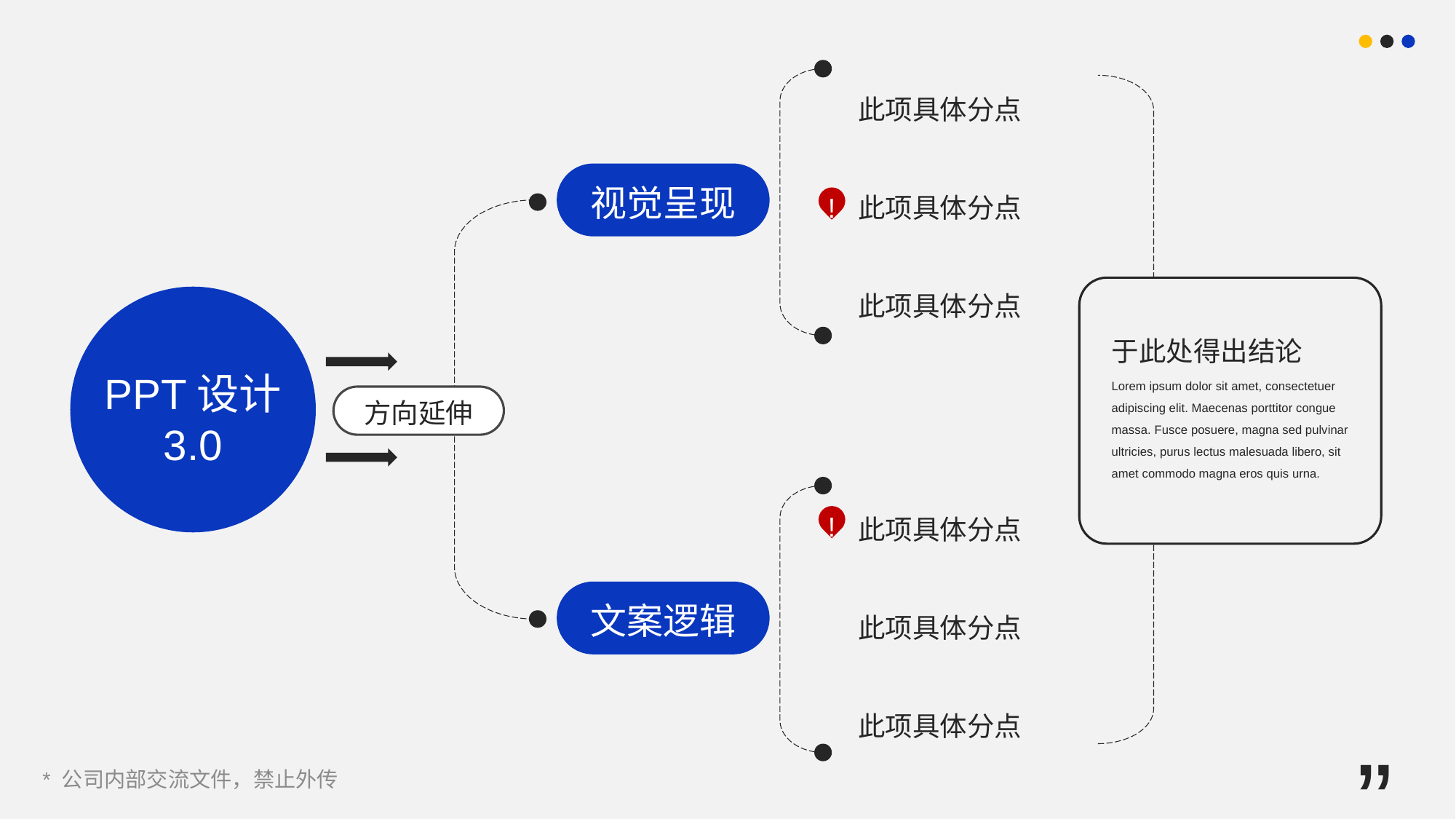

此项具体分点

此项具体分点

此项具体分点

!

视觉呈现

于此处得出结论

PPT设计
3.0
Lorem ipsum dolor sit amet, consectetuer adipiscing elit. Maecenas porttitor congue massa. Fusce posuere, magna sed pulvinar ultricies, purus lectus malesuada libero, sit amet commodo magna eros quis urna.

方向延伸

!

此项具体分点

此项具体分点

此项具体分点

文案逻辑

”

* 公司内部交流文件，禁止外传